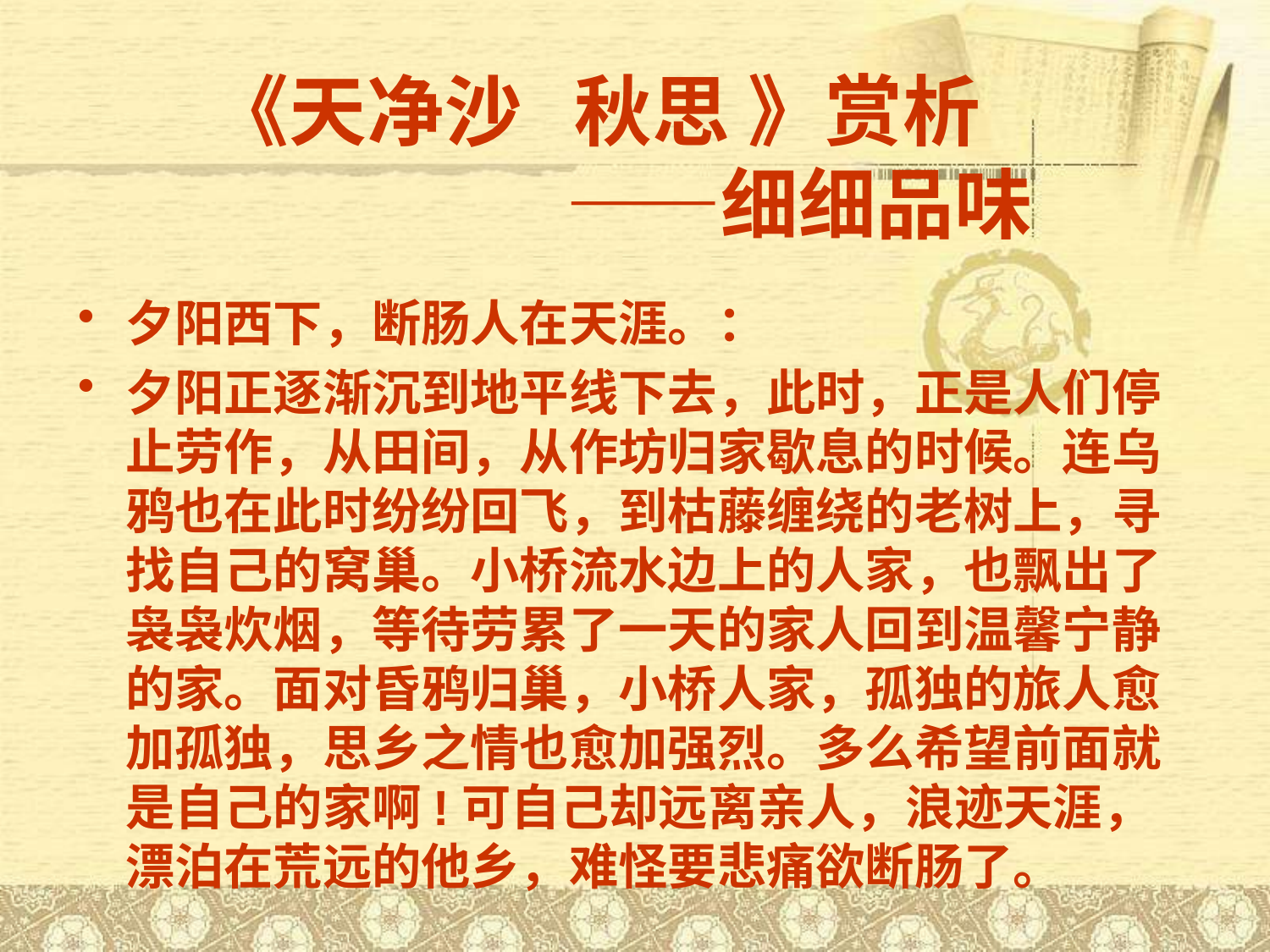

# 《天净沙   秋思 》赏析 　　　　　 ——细细品味
夕阳西下，断肠人在天涯。：
夕阳正逐渐沉到地平线下去，此时，正是人们停止劳作，从田间，从作坊归家歇息的时候。连乌鸦也在此时纷纷回飞，到枯藤缠绕的老树上，寻找自己的窝巢。小桥流水边上的人家，也飘出了袅袅炊烟，等待劳累了一天的家人回到温馨宁静的家。面对昏鸦归巢，小桥人家，孤独的旅人愈加孤独，思乡之情也愈加强烈。多么希望前面就是自己的家啊!可自己却远离亲人，浪迹天涯，漂泊在荒远的他乡，难怪要悲痛欲断肠了。